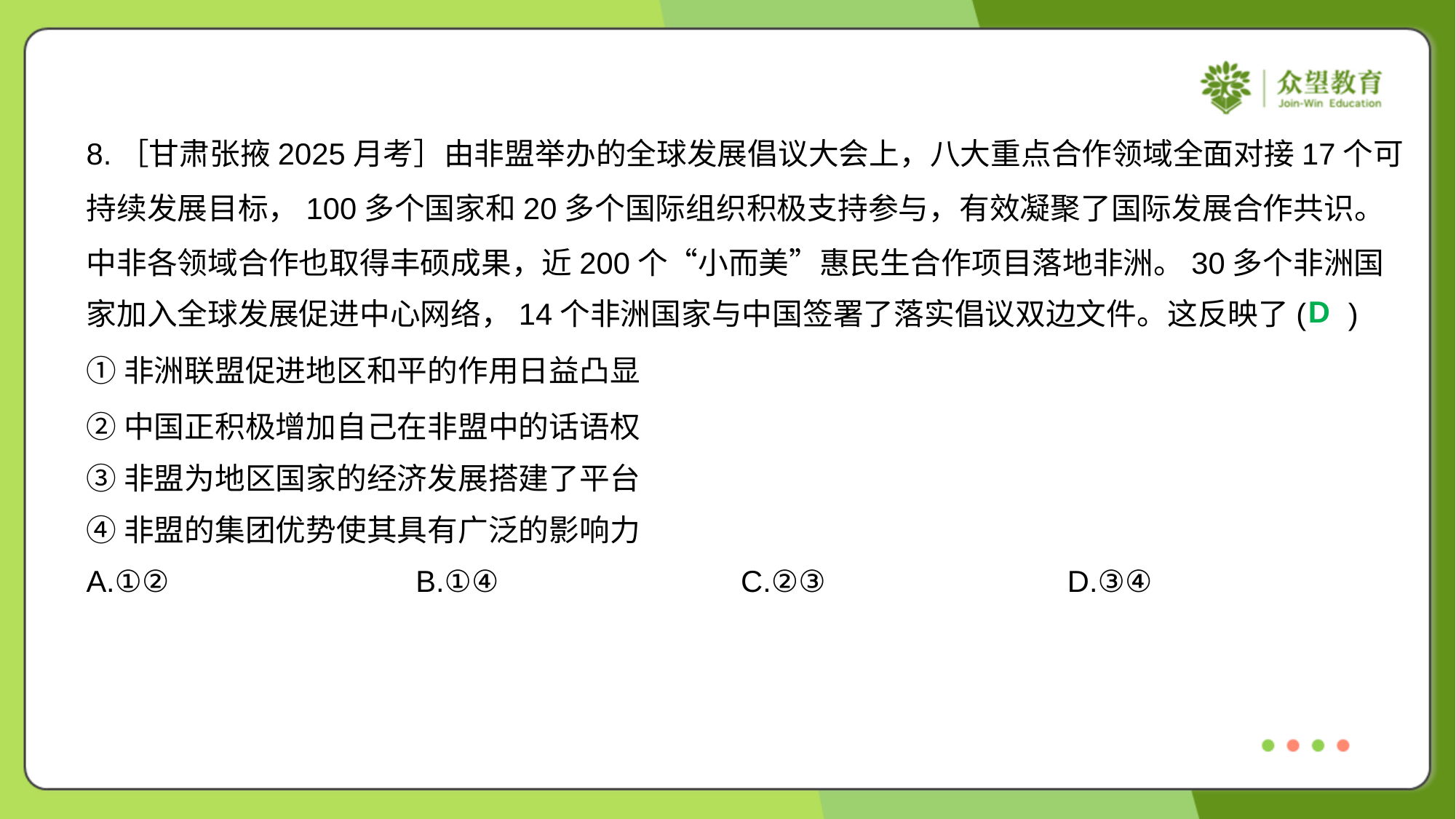

8.［甘肃张掖2025月考］由非盟举办的全球发展倡议大会上，八大重点合作领域全面对接17个可
持续发展目标，100多个国家和20多个国际组织积极支持参与，有效凝聚了国际发展合作共识。
中非各领域合作也取得丰硕成果，近200个“小而美”惠民生合作项目落地非洲。30多个非洲国
家加入全球发展促进中心网络，14个非洲国家与中国签署了落实倡议双边文件。这反映了(     )
D
①非洲联盟促进地区和平的作用日益凸显
②中国正积极增加自己在非盟中的话语权
③非盟为地区国家的经济发展搭建了平台
④非盟的集团优势使其具有广泛的影响力
A.①②	B.①④	C.②③	D.③④